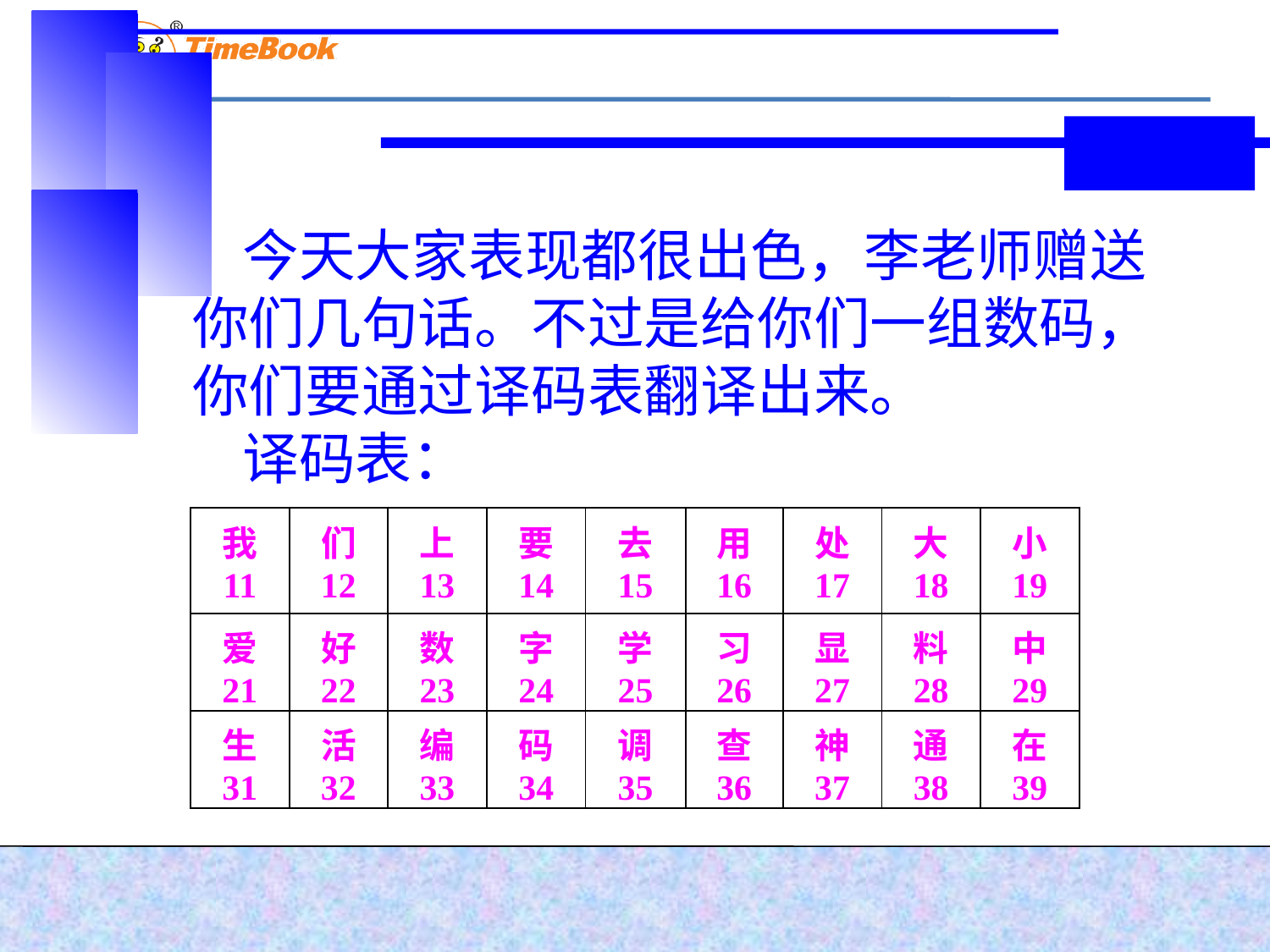

今天大家表现都很出色，李老师赠送你们几句话。不过是给你们一组数码，你们要通过译码表翻译出来。
译码表：
| 我 11 | 们 12 | 上 13 | 要 14 | 去 15 | 用 16 | 处 17 | 大 18 | 小 19 |
| --- | --- | --- | --- | --- | --- | --- | --- | --- |
| 爱 21 | 好 22 | 数 23 | 字 24 | 学 25 | 习 26 | 显 27 | 料 28 | 中 29 |
| 生 31 | 活 32 | 编 33 | 码 34 | 调 35 | 查 36 | 神 37 | 通 38 | 在 39 |